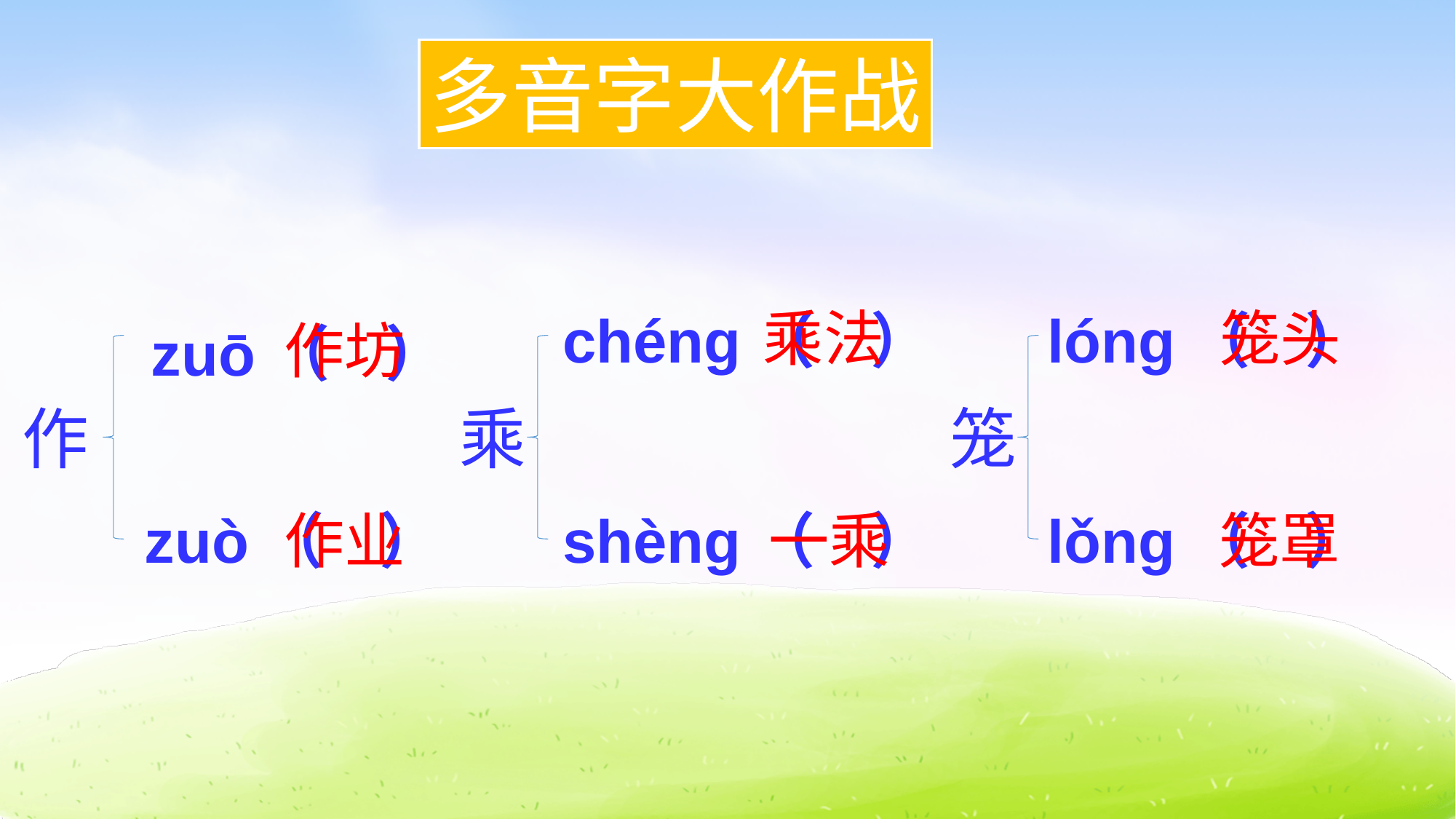

多音字大作战
乘法
笼头
chéng（    ）
  lóng（    ）
作坊
zuō（    ）

作

乘

笼
zuò（    ）
作业
shèng（    ）
一乘
  lǒng（    ）
笼罩